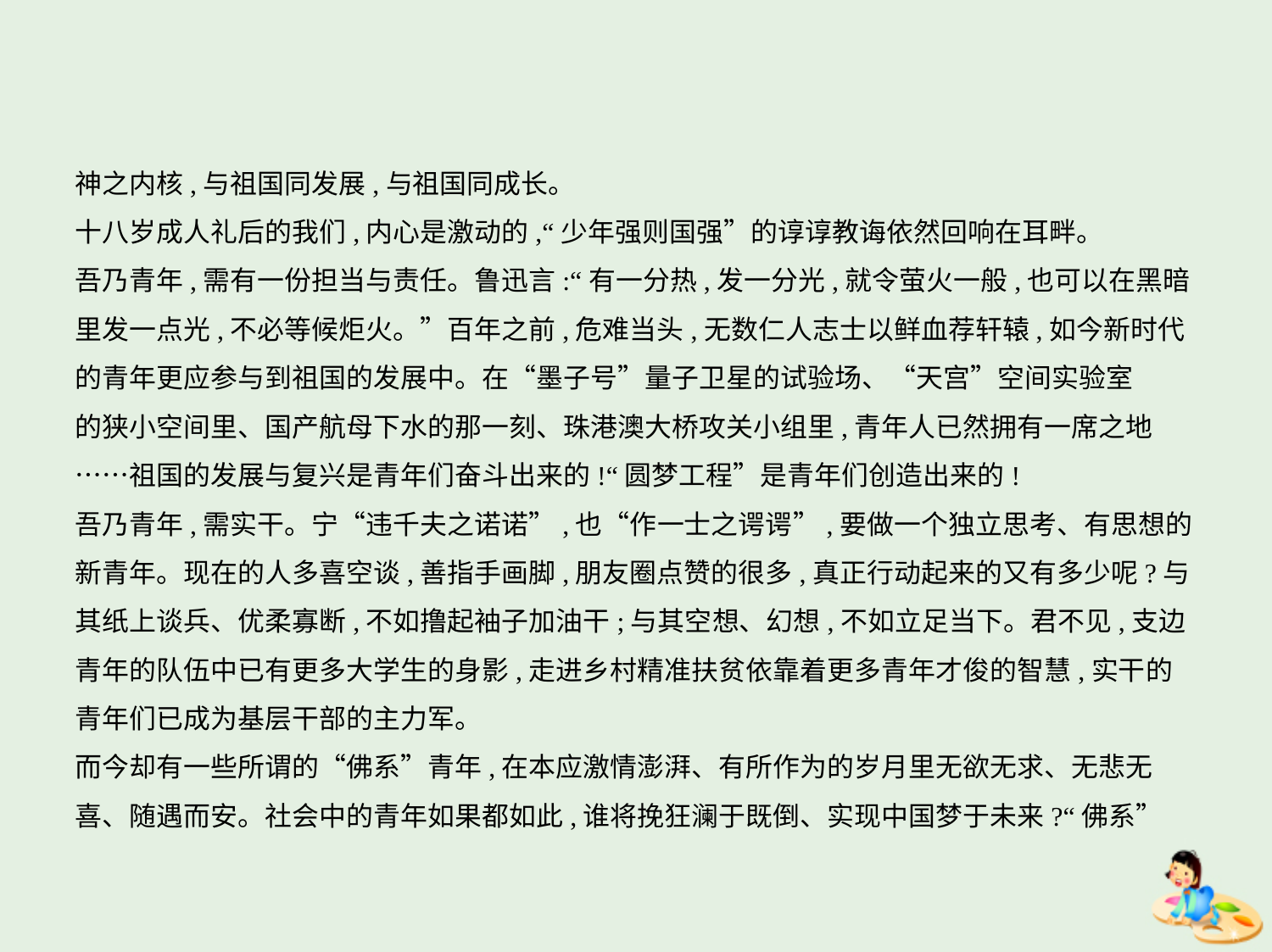

神之内核,与祖国同发展,与祖国同成长。
十八岁成人礼后的我们,内心是激动的,“少年强则国强”的谆谆教诲依然回响在耳畔。
吾乃青年,需有一份担当与责任。鲁迅言:“有一分热,发一分光,就令萤火一般,也可以在黑暗
里发一点光,不必等候炬火。”百年之前,危难当头,无数仁人志士以鲜血荐轩辕,如今新时代
的青年更应参与到祖国的发展中。在“墨子号”量子卫星的试验场、“天宫”空间实验室
的狭小空间里、国产航母下水的那一刻、珠港澳大桥攻关小组里,青年人已然拥有一席之地
……祖国的发展与复兴是青年们奋斗出来的!“圆梦工程”是青年们创造出来的!
吾乃青年,需实干。宁“违千夫之诺诺”,也“作一士之谔谔”,要做一个独立思考、有思想的
新青年。现在的人多喜空谈,善指手画脚,朋友圈点赞的很多,真正行动起来的又有多少呢?与
其纸上谈兵、优柔寡断,不如撸起袖子加油干;与其空想、幻想,不如立足当下。君不见,支边
青年的队伍中已有更多大学生的身影,走进乡村精准扶贫依靠着更多青年才俊的智慧,实干的
青年们已成为基层干部的主力军。
而今却有一些所谓的“佛系”青年,在本应激情澎湃、有所作为的岁月里无欲无求、无悲无
喜、随遇而安。社会中的青年如果都如此,谁将挽狂澜于既倒、实现中国梦于未来?“佛系”